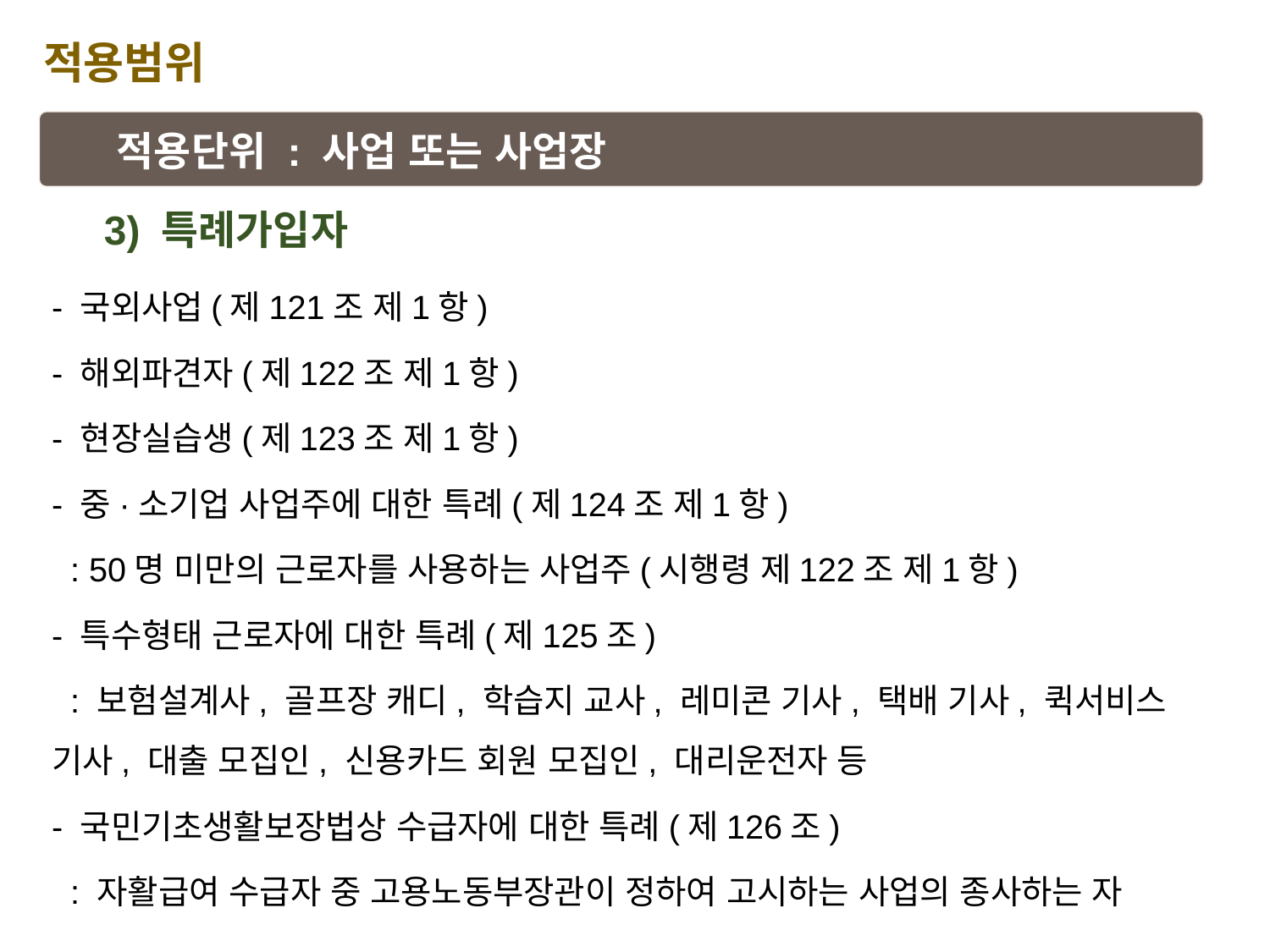

적용범위

적용단위 : 사업 또는 사업장
3) 특례가입자
- 국외사업(제121조 제1항)
- 해외파견자(제122조 제1항)
- 현장실습생(제123조 제1항)
- 중·소기업 사업주에 대한 특례(제124조 제1항)
  : 50명 미만의 근로자를 사용하는 사업주(시행령 제122조 제1항)
- 특수형태 근로자에 대한 특례(제125조)
  : 보험설계사, 골프장 캐디, 학습지 교사, 레미콘 기사, 택배 기사, 퀵서비스 기사, 대출 모집인, 신용카드 회원 모집인, 대리운전자 등
- 국민기초생활보장법상 수급자에 대한 특례(제126조)
  : 자활급여 수급자 중 고용노동부장관이 정하여 고시하는 사업의 종사하는 자